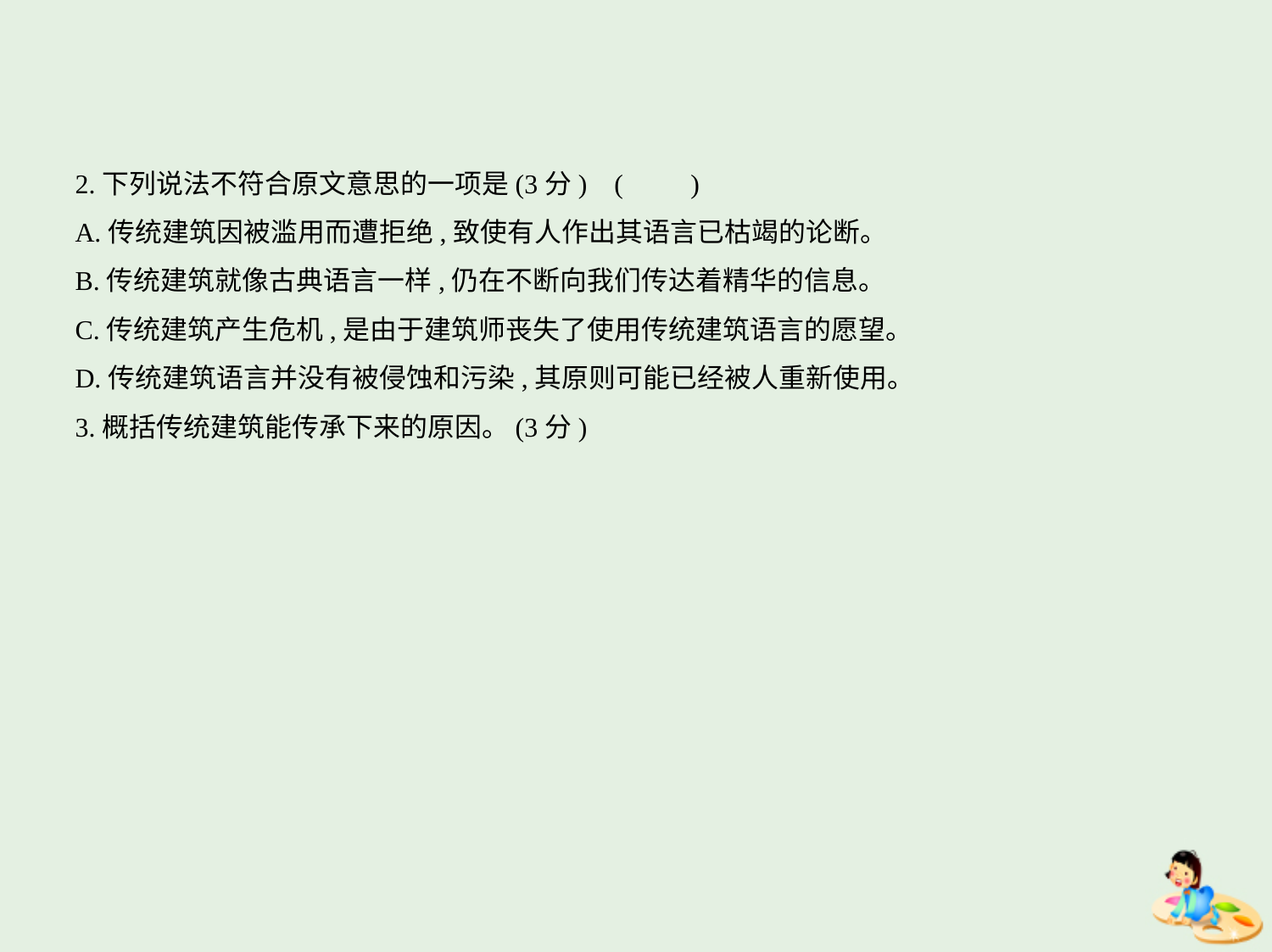

2.下列说法不符合原文意思的一项是(3分) (　　)
A.传统建筑因被滥用而遭拒绝,致使有人作出其语言已枯竭的论断。
B.传统建筑就像古典语言一样,仍在不断向我们传达着精华的信息。
C.传统建筑产生危机,是由于建筑师丧失了使用传统建筑语言的愿望。
D.传统建筑语言并没有被侵蚀和污染,其原则可能已经被人重新使用。
3.概括传统建筑能传承下来的原因。(3分)